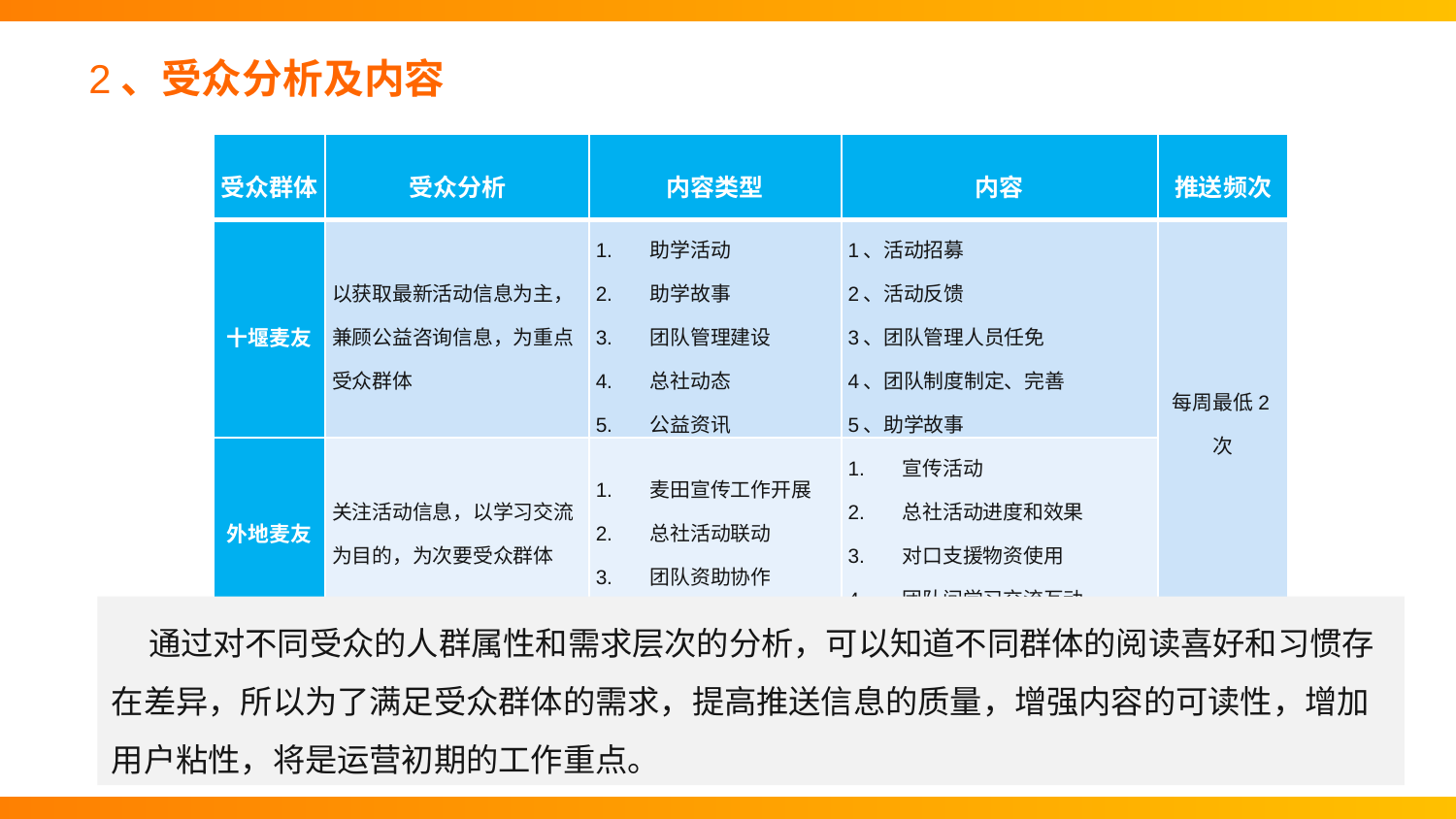

2、受众分析及内容
| 受众群体 | 受众分析 | 内容类型 | 内容 | 推送频次 |
| --- | --- | --- | --- | --- |
| 十堰麦友 | 以获取最新活动信息为主，兼顾公益咨询信息，为重点受众群体 | 助学活动 助学故事 团队管理建设 总社动态 公益资讯 | 1、活动招募 2、活动反馈 3、团队管理人员任免 4、团队制度制定、完善 5、助学故事 | 每周最低2次 |
| 外地麦友 | 关注活动信息，以学习交流为目的，为次要受众群体 | 麦田宣传工作开展 总社活动联动 团队资助协作 | 宣传活动 总社活动进度和效果 对口支援物资使用 团队间学习交流互动 |  |
    通过对不同受众的人群属性和需求层次的分析，可以知道不同群体的阅读喜好和习惯存在差异，所以为了满足受众群体的需求，提高推送信息的质量，增强内容的可读性，增加用户粘性，将是运营初期的工作重点。